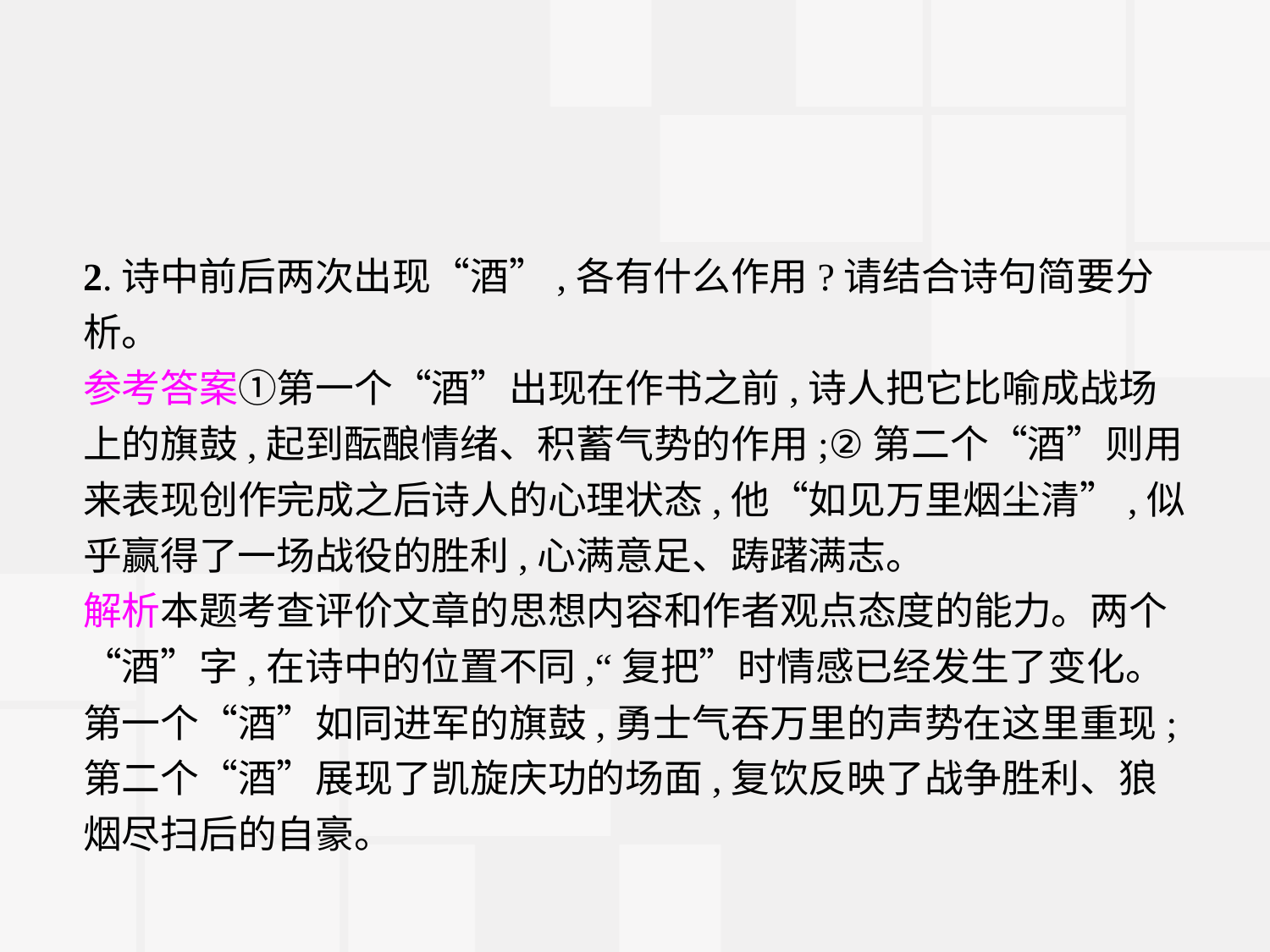

2.诗中前后两次出现“酒”,各有什么作用?请结合诗句简要分析。
参考答案①第一个“酒”出现在作书之前,诗人把它比喻成战场上的旗鼓,起到酝酿情绪、积蓄气势的作用;②第二个“酒”则用来表现创作完成之后诗人的心理状态,他“如见万里烟尘清”,似乎赢得了一场战役的胜利,心满意足、踌躇满志。
解析本题考查评价文章的思想内容和作者观点态度的能力。两个“酒”字,在诗中的位置不同,“复把”时情感已经发生了变化。第一个“酒”如同进军的旗鼓,勇士气吞万里的声势在这里重现;第二个“酒”展现了凯旋庆功的场面,复饮反映了战争胜利、狼烟尽扫后的自豪。